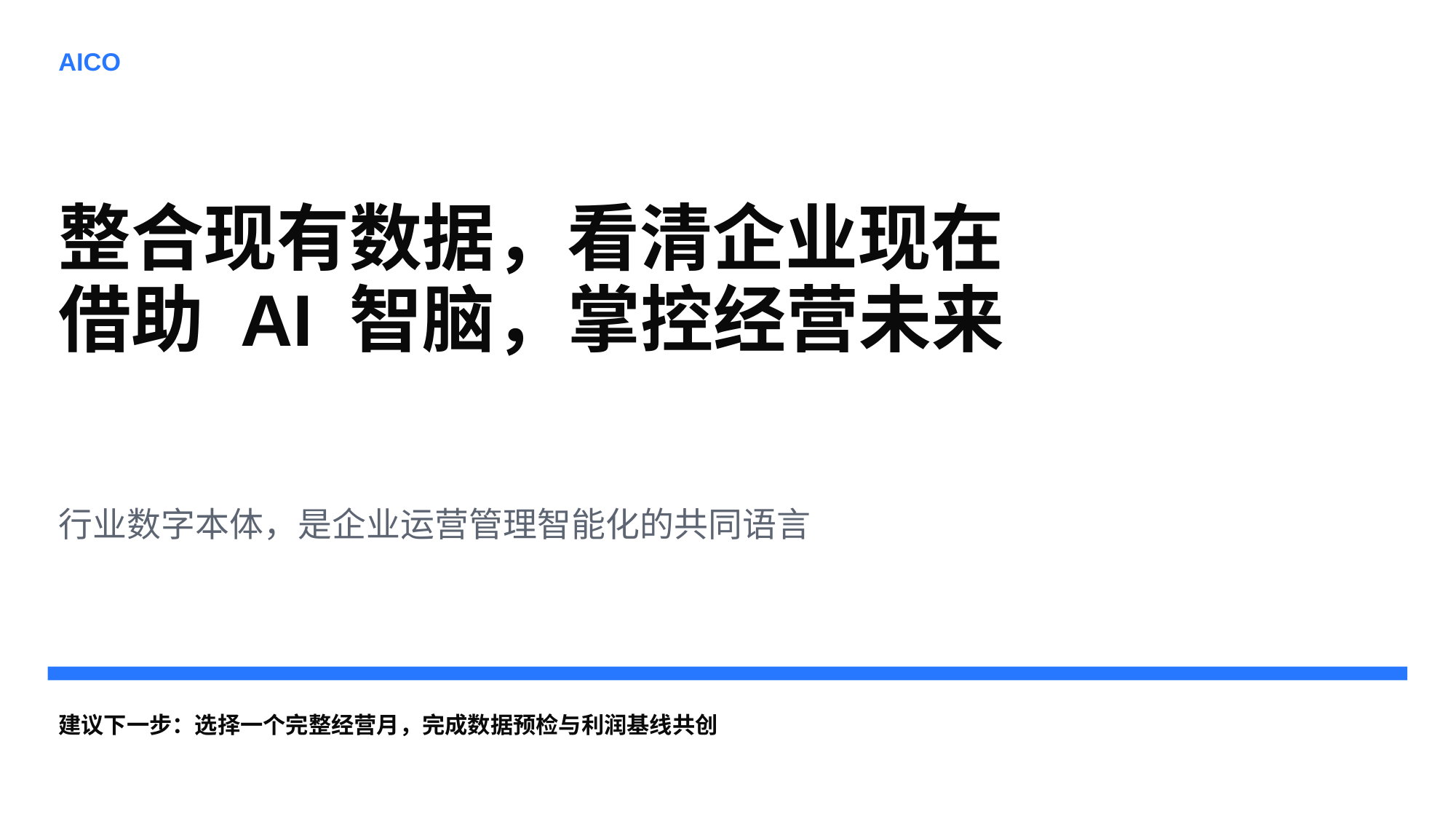

AICO
整合现有数据，看清企业现在
借助 AI 智脑，掌控经营未来
行业数字本体，是企业运营管理智能化的共同语言

建议下一步：选择一个完整经营月，完成数据预检与利润基线共创